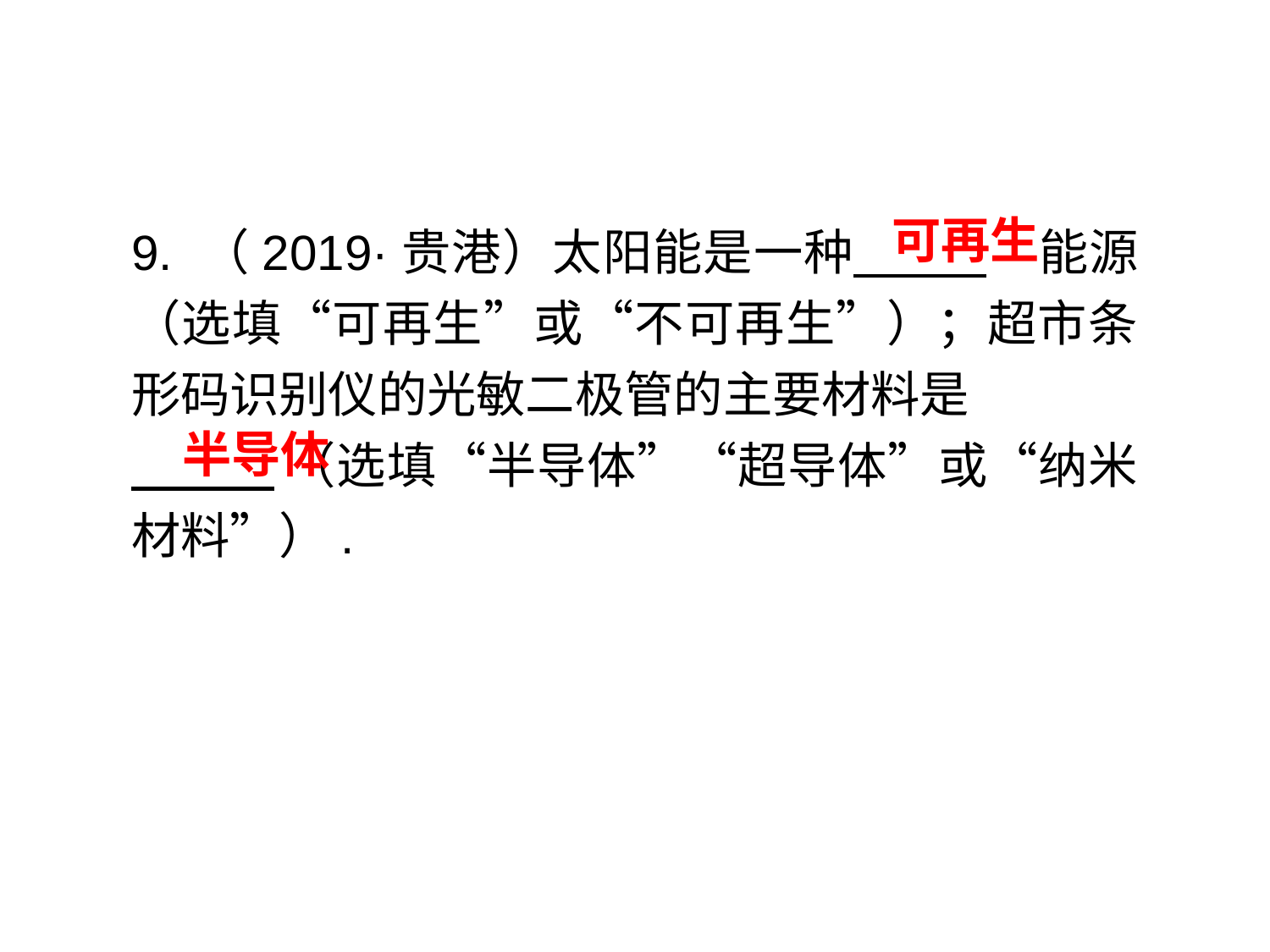

9. （2019·贵港）太阳能是一种           . 能源（选填“可再生”或“不可再生”）；超市条形码识别仪的光敏二极管的主要材料是
            （选填“半导体”“超导体”或“纳米材料”）.
可再生
半导体